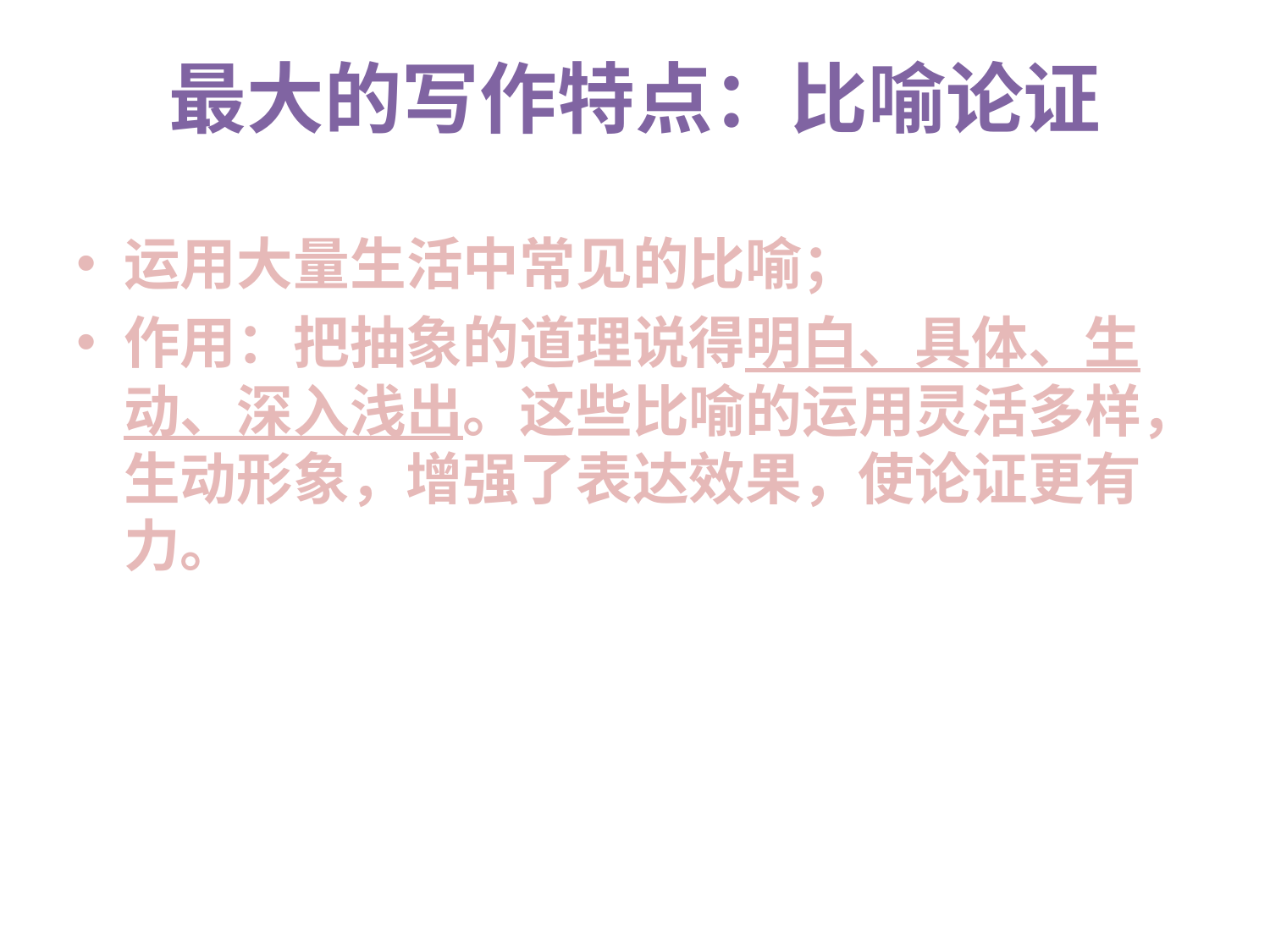

# 最大的写作特点：比喻论证
运用大量生活中常见的比喻；
作用：把抽象的道理说得明白、具体、生动、深入浅出。这些比喻的运用灵活多样，生动形象，增强了表达效果，使论证更有力。